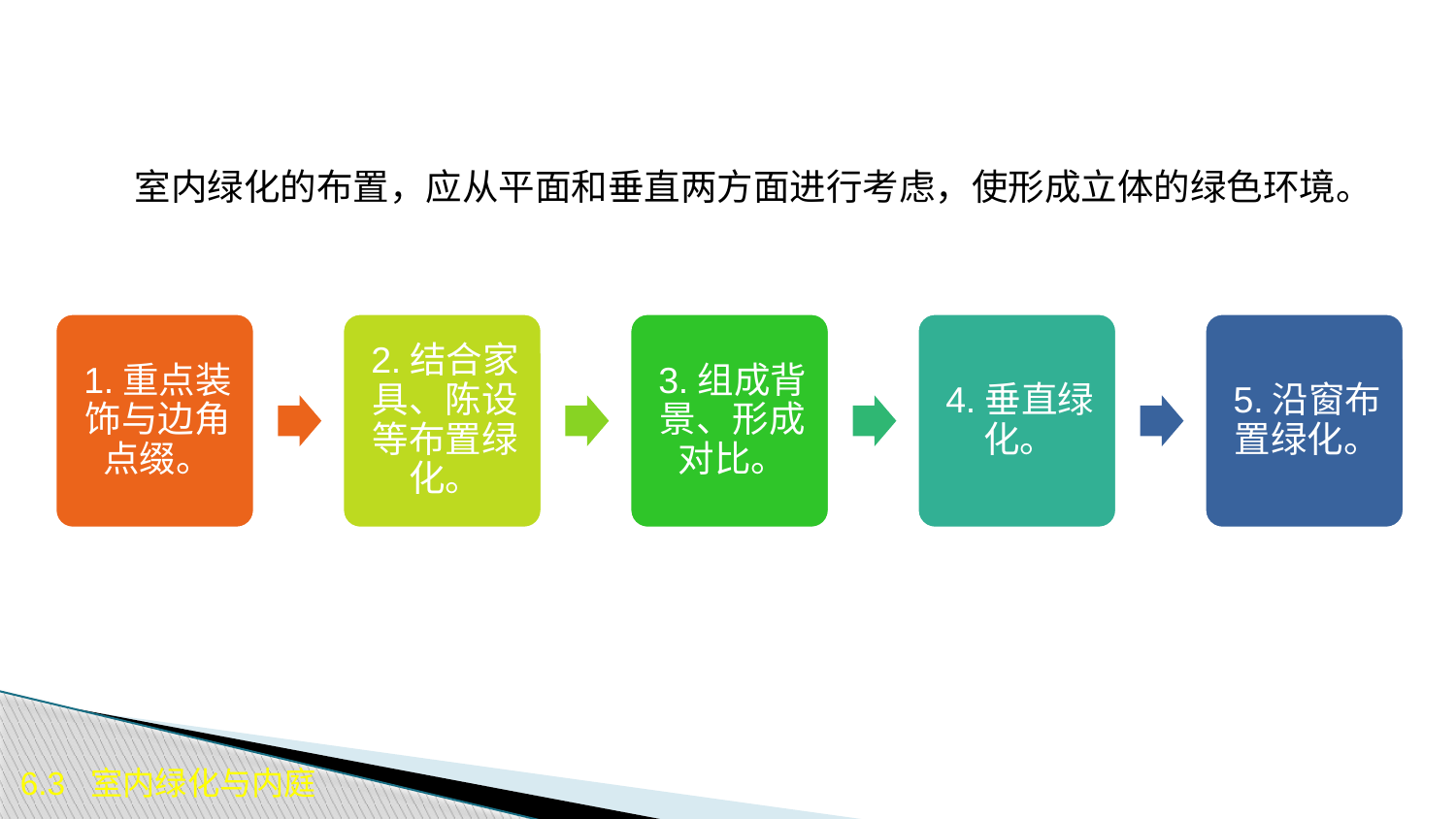

室内绿化的布置，应从平面和垂直两方面进行考虑，使形成立体的绿色环境。
1.重点装饰与边角点缀。

2.结合家具、陈设等布置绿化。

3.组成背景、形成对比。

4.垂直绿化。

5.沿窗布置绿化。
6.3  室内绿化与内庭